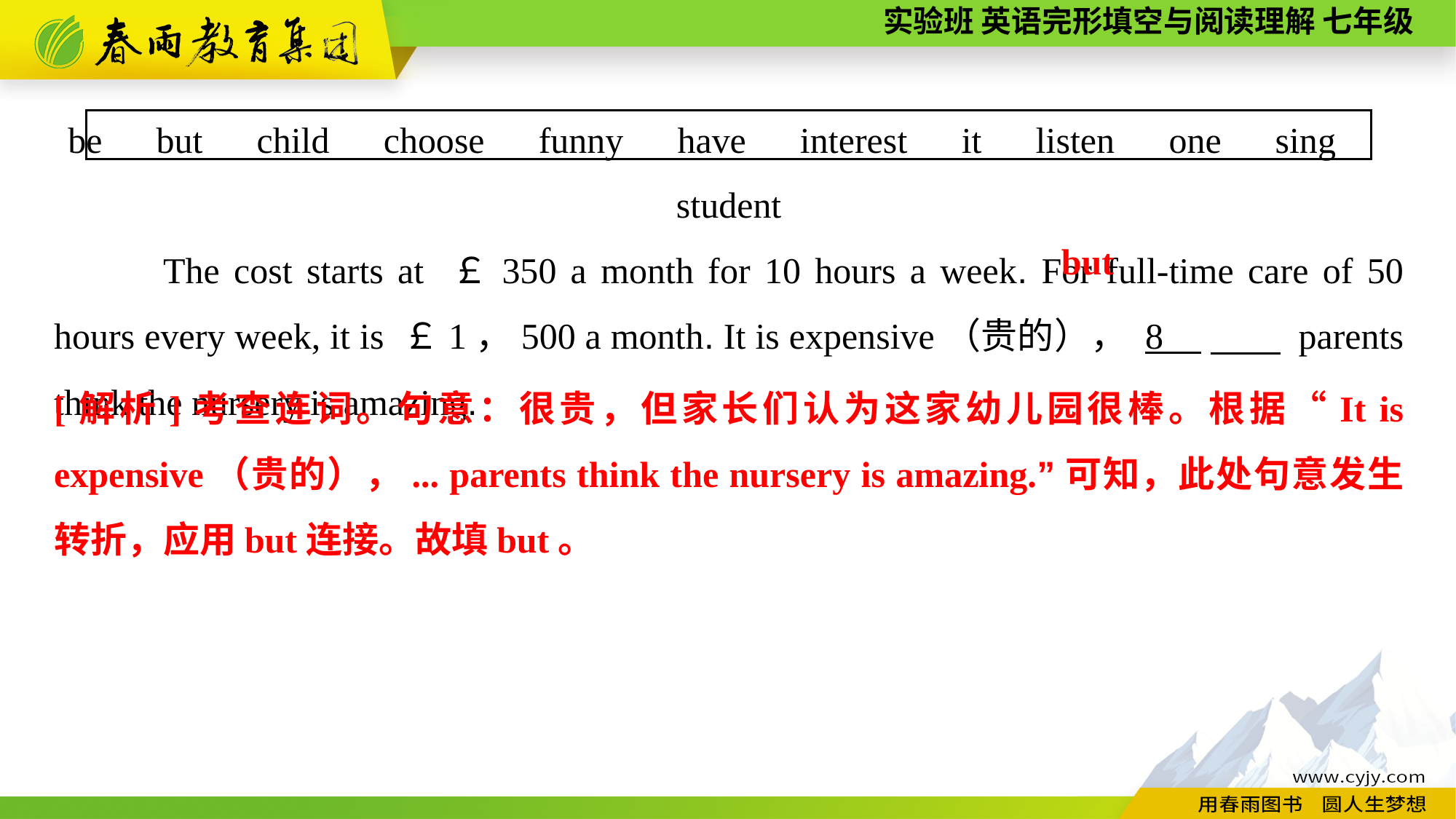

be　but　child　choose　funny　have　interest　it　listen　one　sing　student
The cost starts at ￡350 a month for 10 hours a week. For full-time care of 50 hours every week, it is ￡1，500 a month. It is expensive（贵的）， 8    　     parents think the nursery is amazing.

but
[解析]考查连词。句意：很贵，但家长们认为这家幼儿园很棒。根据“It is expensive（贵的），... parents think the nursery is amazing.”可知，此处句意发生转折，应用but连接。故填but。